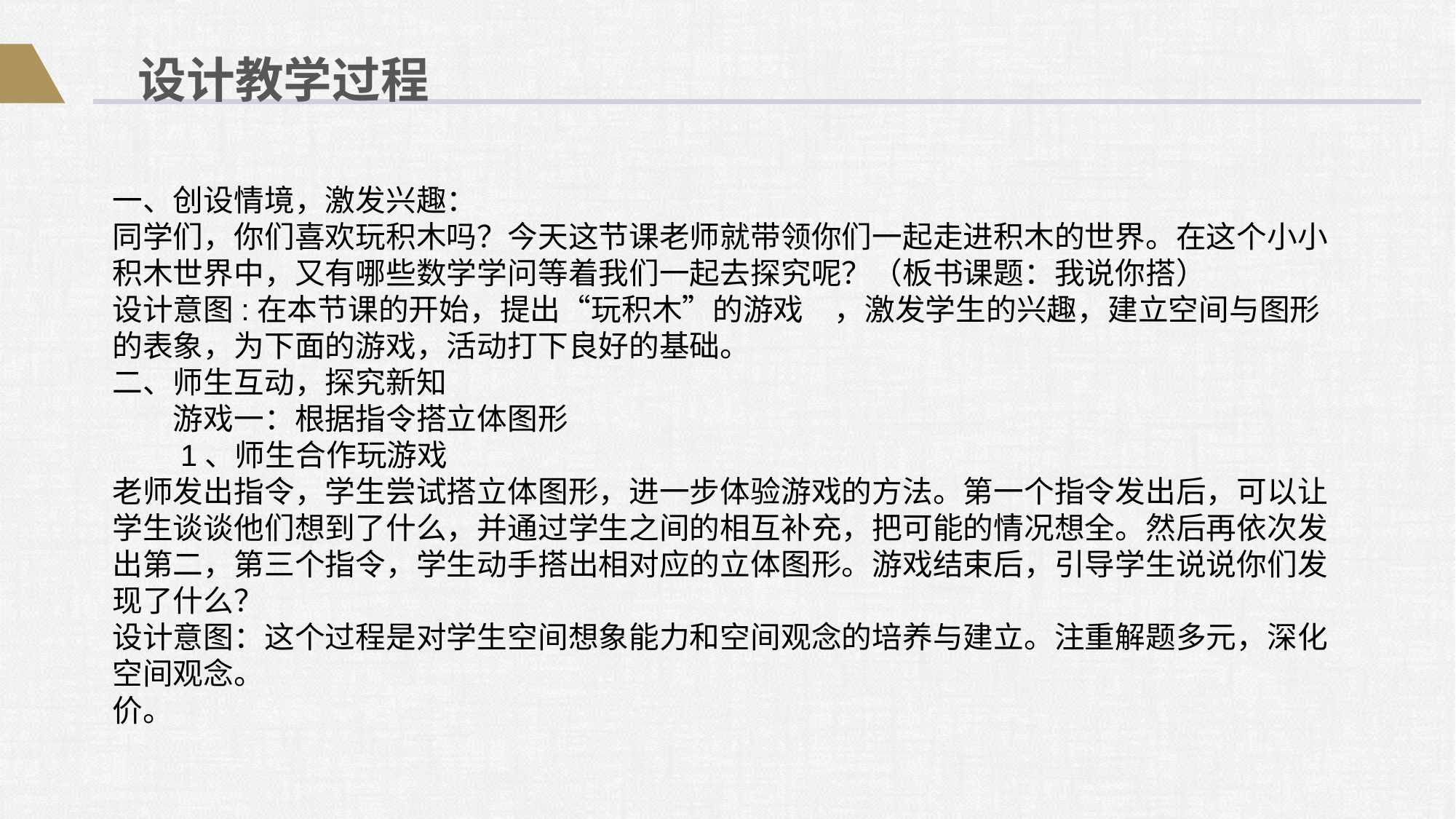

设计教学过程

一、创设情境，激发兴趣：
同学们，你们喜欢玩积木吗？今天这节课老师就带领你们一起走进积木的世界。在这个小小积木世界中，又有哪些数学学问等着我们一起去探究呢？（板书课题：我说你搭）
设计意图:在本节课的开始，提出“玩积木”的游戏　，激发学生的兴趣，建立空间与图形的表象，为下面的游戏，活动打下良好的基础。
二、师生互动，探究新知
　　游戏一：根据指令搭立体图形
　　1、师生合作玩游戏
老师发出指令，学生尝试搭立体图形，进一步体验游戏的方法。第一个指令发出后，可以让学生谈谈他们想到了什么，并通过学生之间的相互补充，把可能的情况想全。然后再依次发出第二，第三个指令，学生动手搭出相对应的立体图形。游戏结束后，引导学生说说你们发现了什么？
设计意图：这个过程是对学生空间想象能力和空间观念的培养与建立。注重解题多元，深化空间观念。
价。